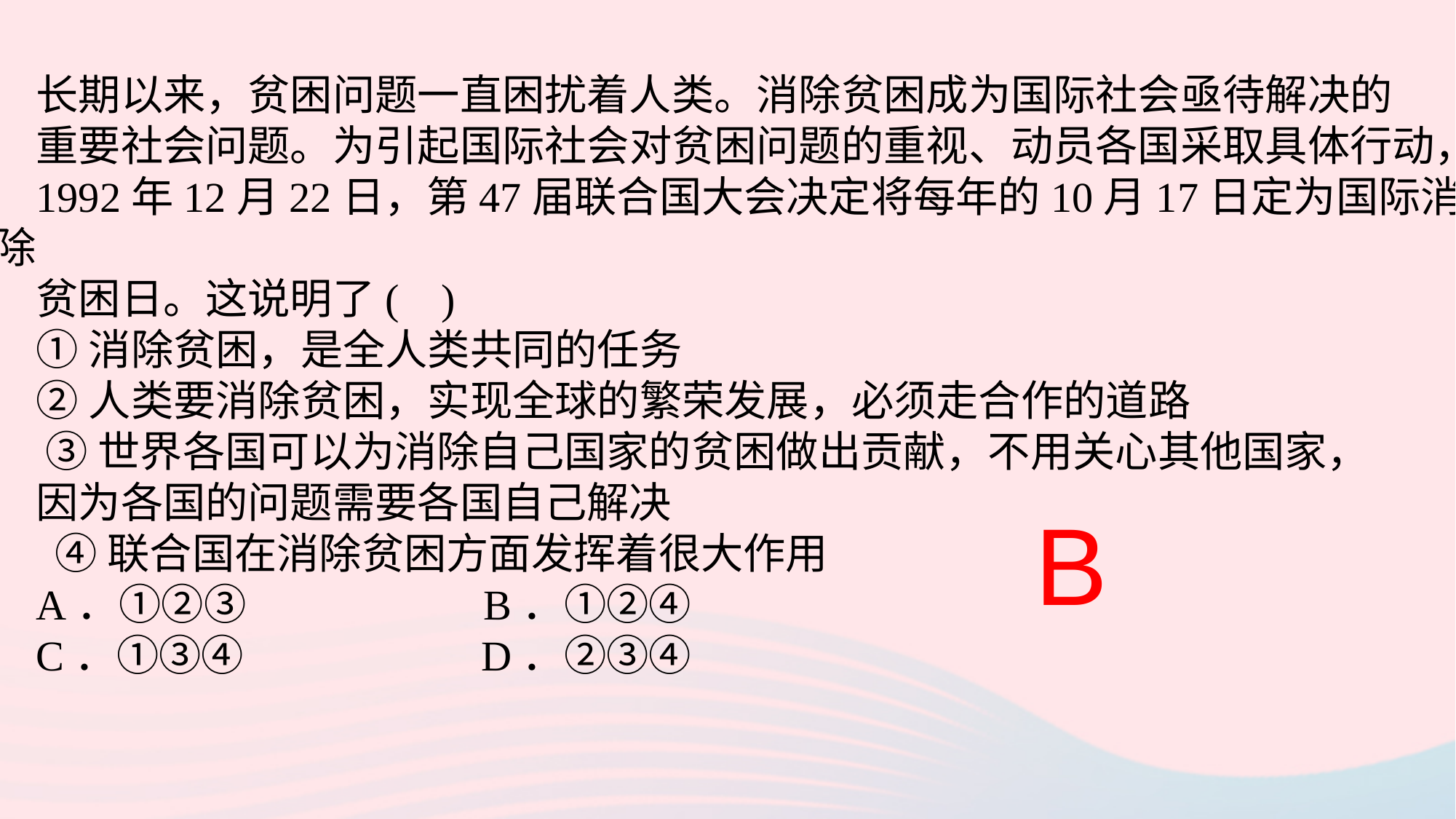

长期以来，贫困问题一直困扰着人类。消除贫困成为国际社会亟待解决的
重要社会问题。为引起国际社会对贫困问题的重视、动员各国采取具体行动，
1992年12月22日，第47届联合国大会决定将每年的10月17日定为国际消除
贫困日。这说明了(    )
①消除贫困，是全人类共同的任务
②人类要消除贫困，实现全球的繁荣发展，必须走合作的道路
 ③世界各国可以为消除自己国家的贫困做出贡献，不用关心其他国家，
因为各国的问题需要各国自己解决
  ④联合国在消除贫困方面发挥着很大作用
A．①②③                        B．①②④
C．①③④                        D．②③④
B